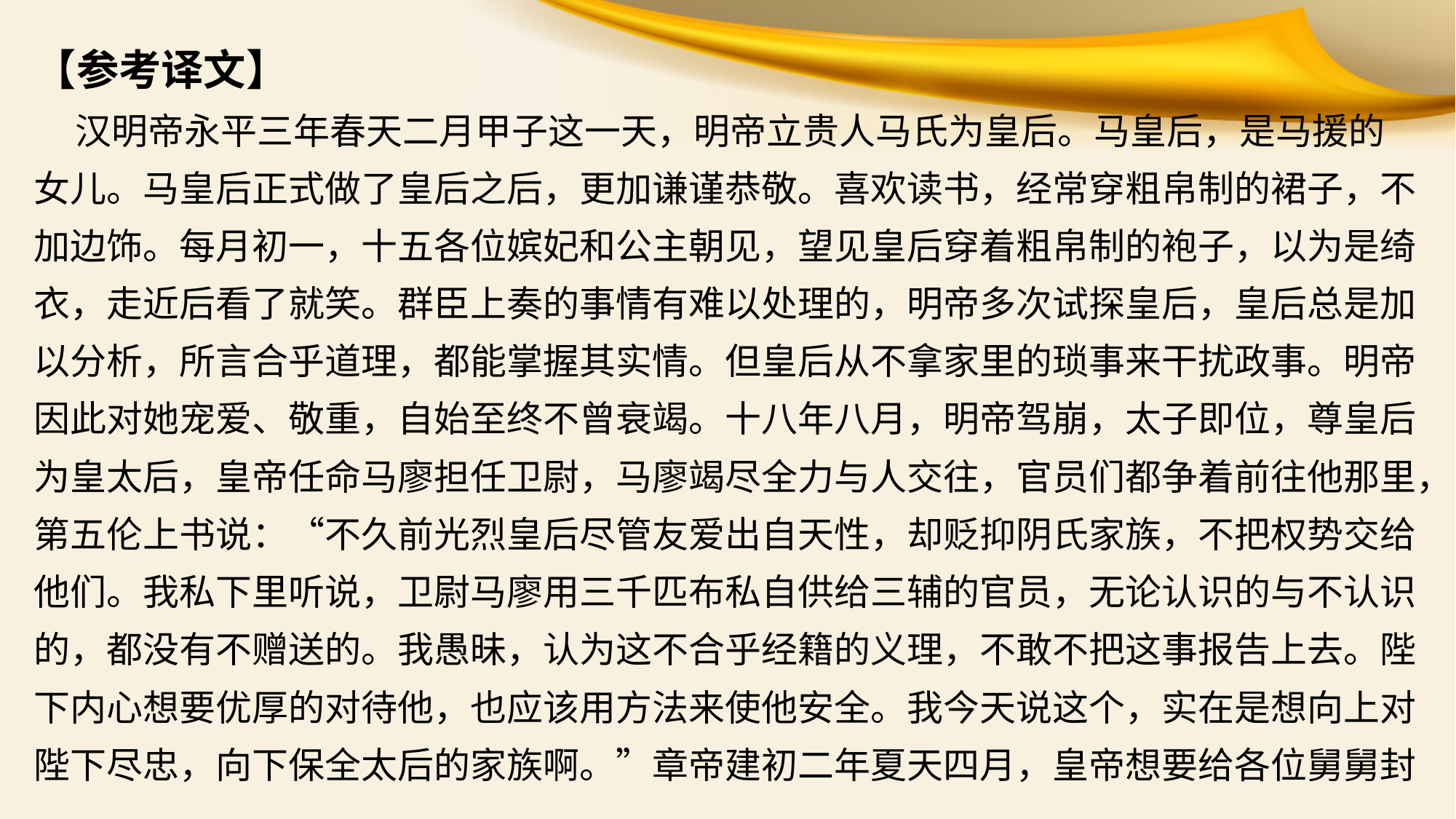

【参考译文】
    汉明帝永平三年春天二月甲子这一天，明帝立贵人马氏为皇后。马皇后，是马援的女儿。马皇后正式做了皇后之后，更加谦谨恭敬。喜欢读书，经常穿粗帛制的裙子，不加边饰。每月初一，十五各位嫔妃和公主朝见，望见皇后穿着粗帛制的袍子，以为是绮衣，走近后看了就笑。群臣上奏的事情有难以处理的，明帝多次试探皇后，皇后总是加以分析，所言合乎道理，都能掌握其实情。但皇后从不拿家里的琐事来干扰政事。明帝因此对她宠爱、敬重，自始至终不曾衰竭。十八年八月，明帝驾崩，太子即位，尊皇后为皇太后，皇帝任命马廖担任卫尉，马廖竭尽全力与人交往，官员们都争着前往他那里，第五伦上书说：“不久前光烈皇后尽管友爱出自天性，却贬抑阴氏家族，不把权势交给他们。我私下里听说，卫尉马廖用三千匹布私自供给三辅的官员，无论认识的与不认识的，都没有不赠送的。我愚昧，认为这不合乎经籍的义理，不敢不把这事报告上去。陛下内心想要优厚的对待他，也应该用方法来使他安全。我今天说这个，实在是想向上对陛下尽忠，向下保全太后的家族啊。”章帝建初二年夏天四月，皇帝想要给各位舅舅封